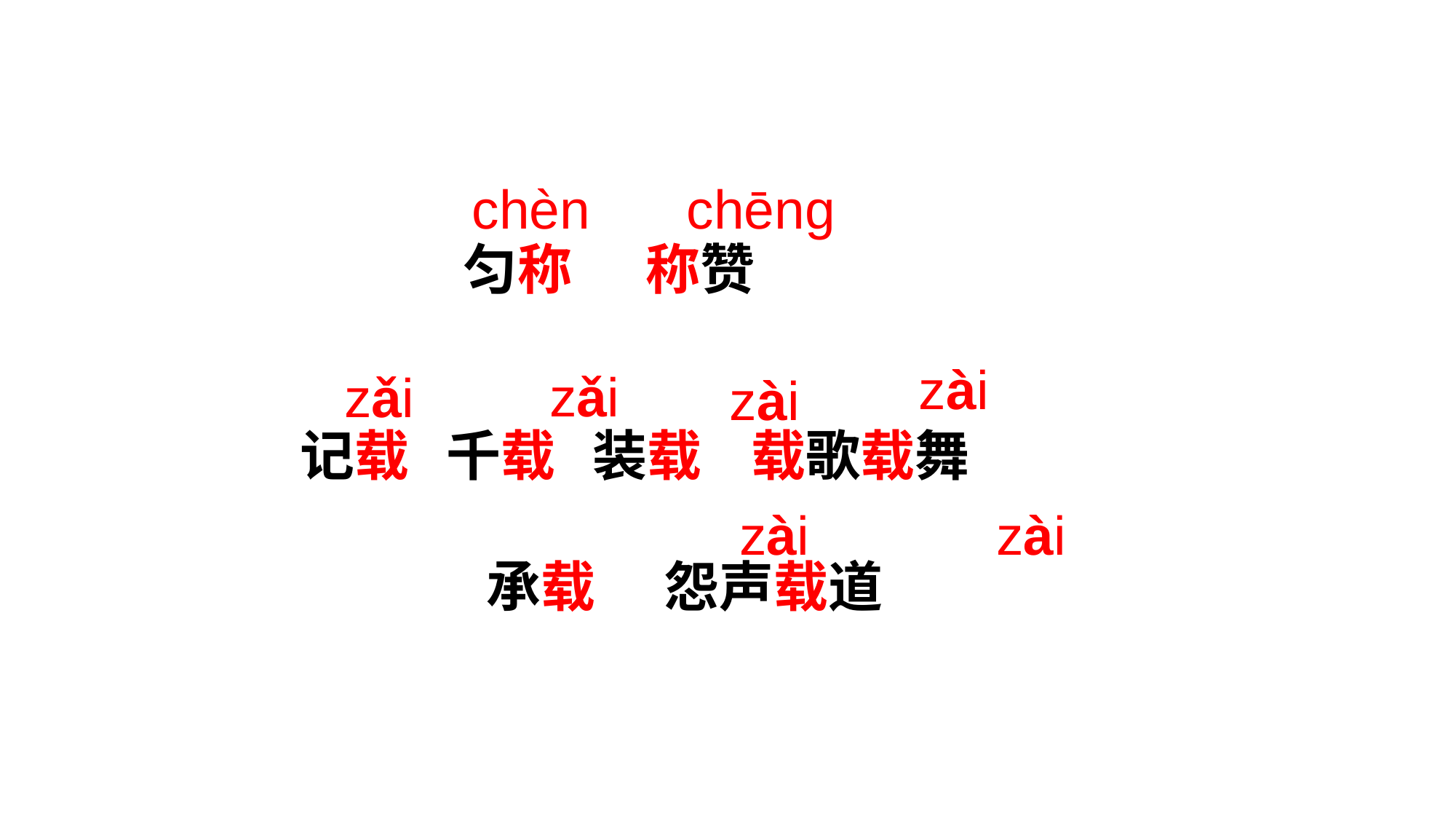

chèn
chēng
匀称      称赞
zài
zǎi
zǎi
zài
记载   千载   装载    载歌载舞

              承载       怨声载道

zài
zài
21jycn.com
21世纪教育网